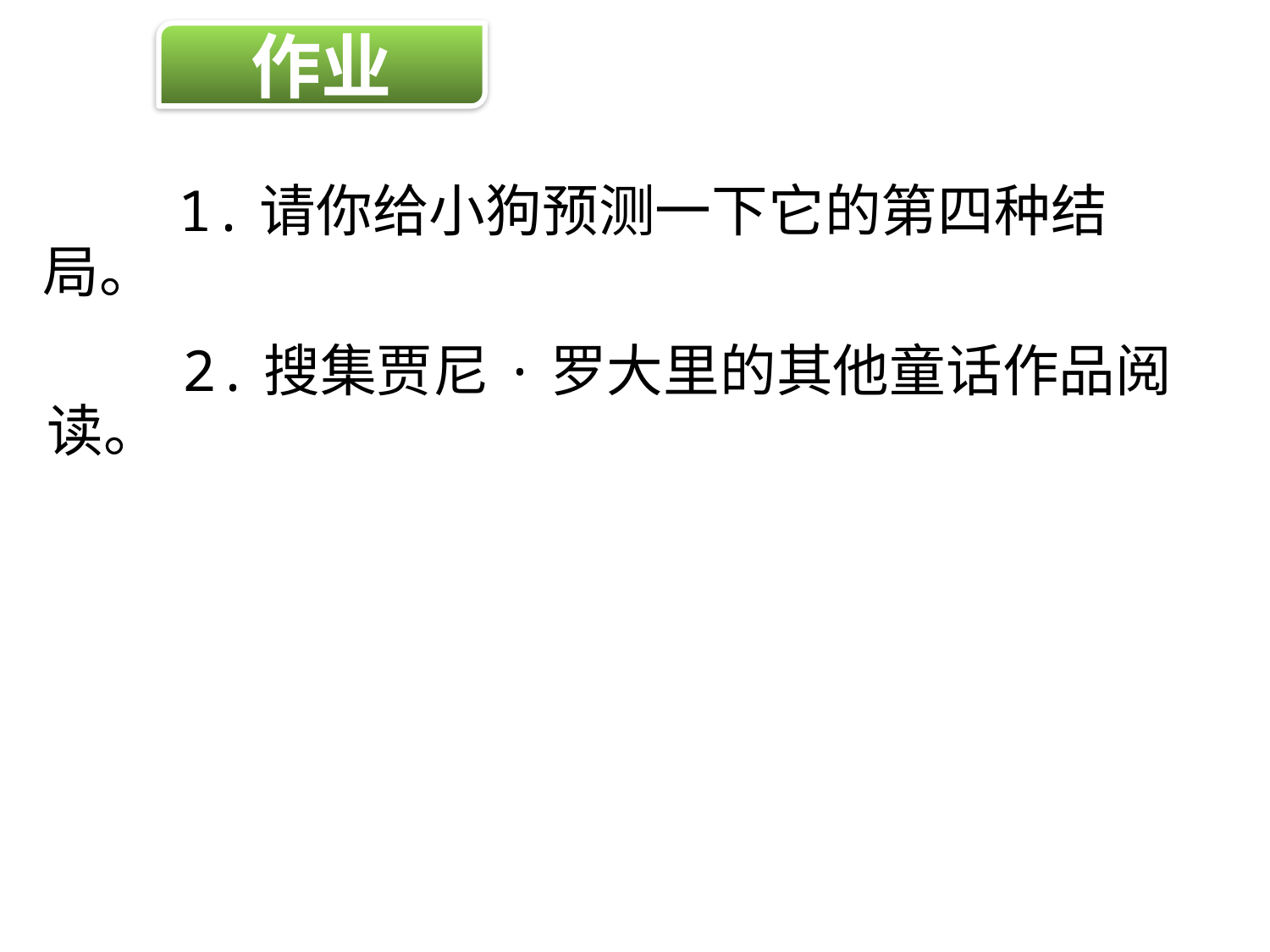

作业
    1.请你给小狗预测一下它的第四种结局。
    2.搜集贾尼·罗大里的其他童话作品阅读。